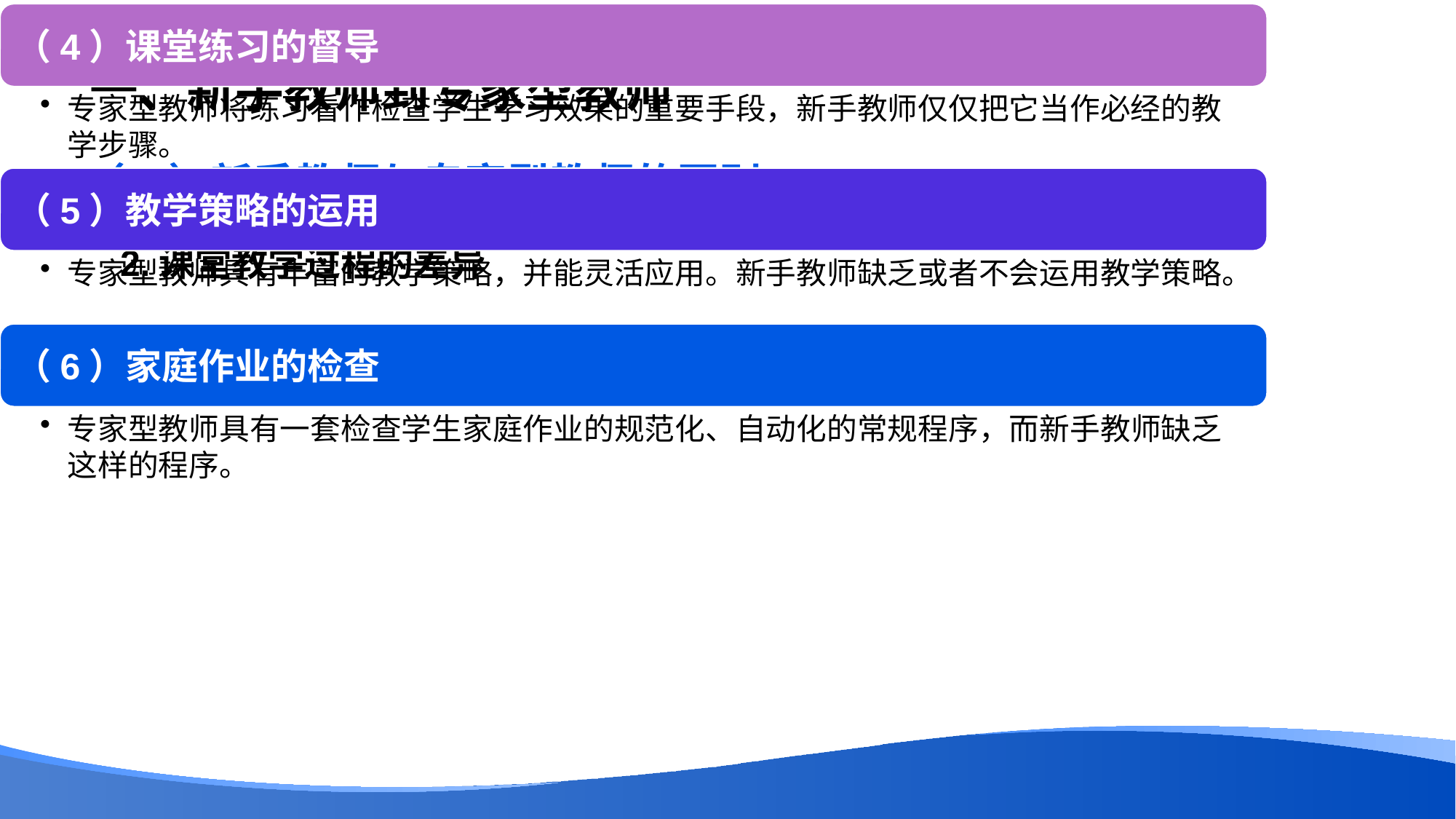

# 一、新手教师到专家型教师
（二）新手教师与专家型教师的区别
2.课堂教学过程的差异
（4）课堂练习的督导
专家型教师将练习看作检查学生学习效果的重要手段，新手教师仅仅把它当作必经的教学步骤。
（5）教学策略的运用
专家型教师具有丰富的教学策略，并能灵活应用。新手教师缺乏或者不会运用教学策略。
（6）家庭作业的检查
专家型教师具有一套检查学生家庭作业的规范化、自动化的常规程序，而新手教师缺乏这样的程序。